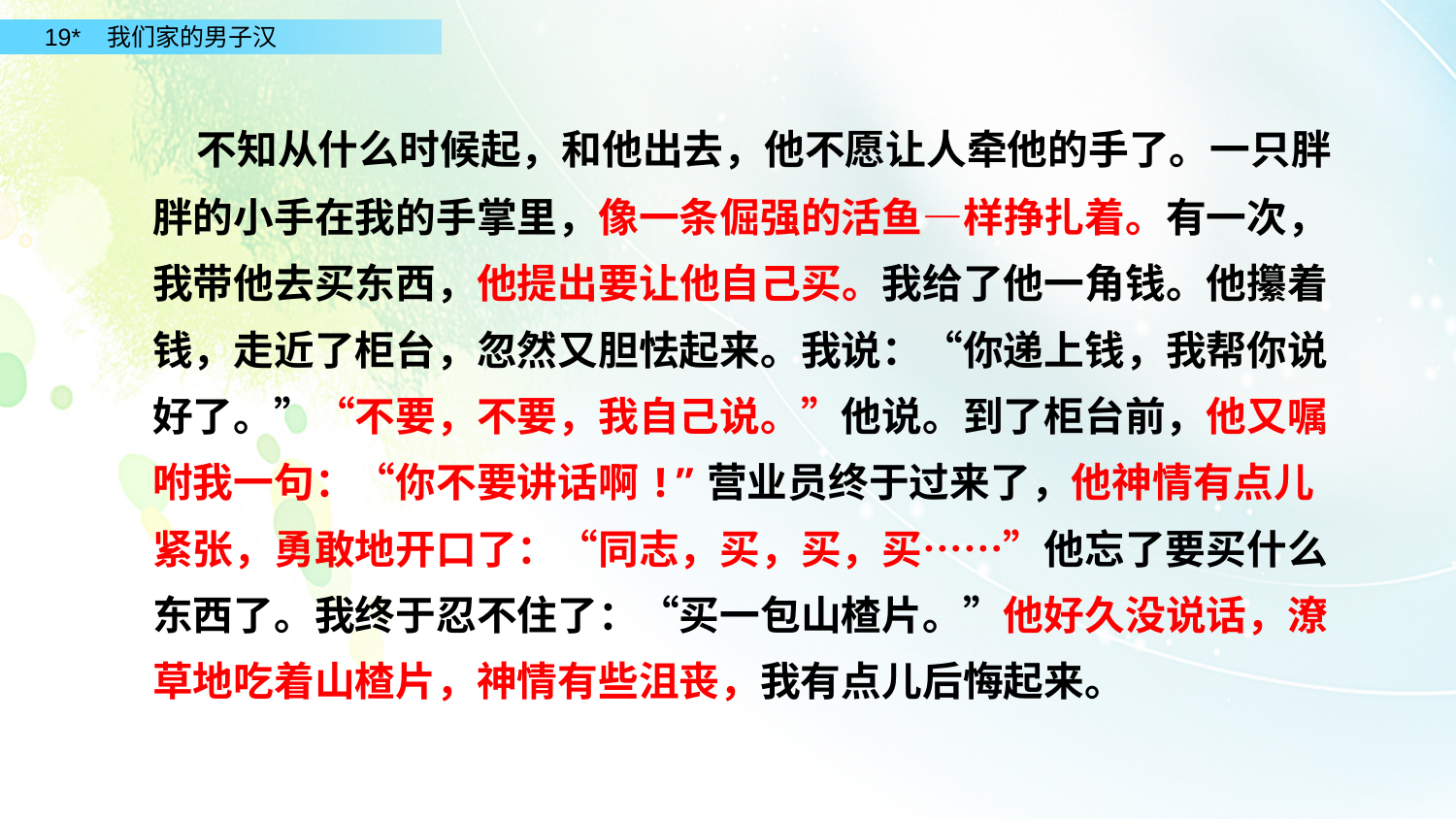

不知从什么时候起，和他出去，他不愿让人牵他的手了。一只胖胖的小手在我的手掌里，像一条倔强的活鱼—样挣扎着。有一次，我带他去买东西，他提出要让他自己买。我给了他一角钱。他攥着钱，走近了柜台，忽然又胆怯起来。我说：“你递上钱，我帮你说好了。”“不要，不要，我自己说。”他说。到了柜台前，他又嘱咐我一句：“你不要讲话啊!”营业员终于过来了，他神情有点儿紧张，勇敢地开口了：“同志，买，买，买……”他忘了要买什么东西了。我终于忍不住了：“买一包山楂片。”他好久没说话，潦草地吃着山楂片，神情有些沮丧，我有点儿后悔起来。